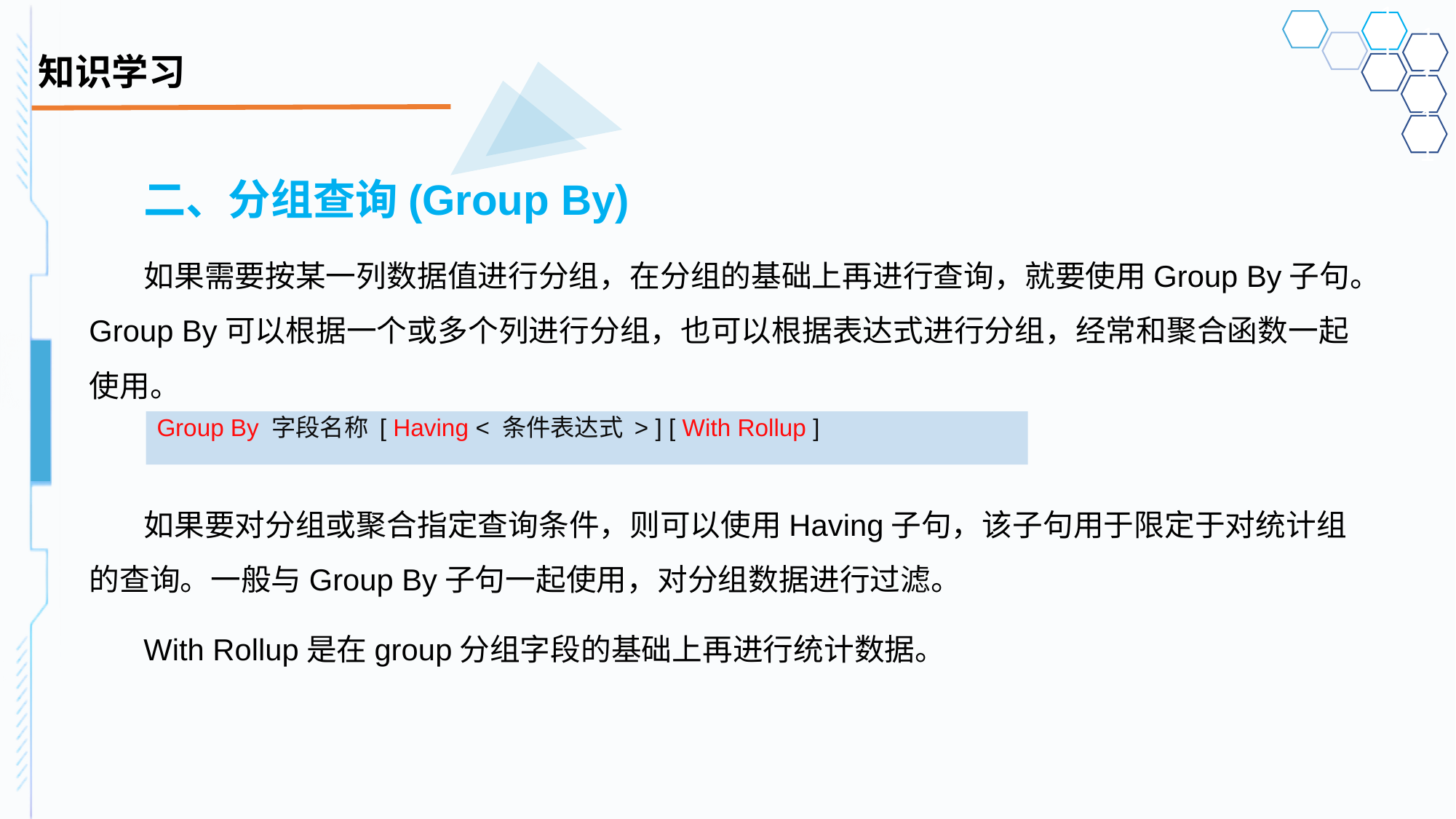

# 知识学习

二、分组查询(Group By)
如果需要按某一列数据值进行分组，在分组的基础上再进行查询，就要使用Group By子句。Group By可以根据一个或多个列进行分组，也可以根据表达式进行分组，经常和聚合函数一起使用。

如果要对分组或聚合指定查询条件，则可以使用Having子句，该子句用于限定于对统计组的查询。一般与Group By子句一起使用，对分组数据进行过滤。
With Rollup是在group分组字段的基础上再进行统计数据。

Group By 字段名称 [ Having < 条件表达式 > ] [ With Rollup ]